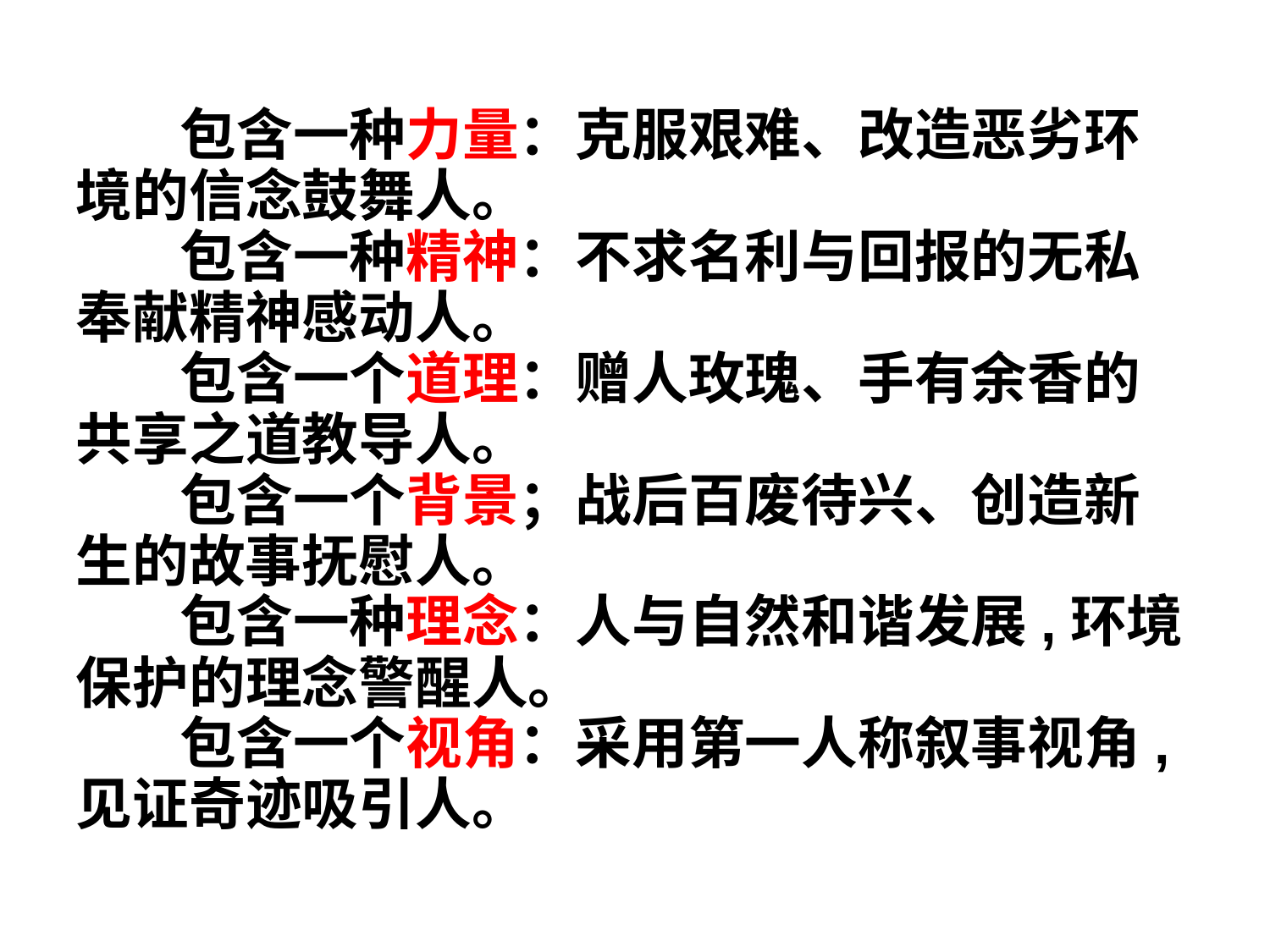

包含一种力量：克服艰难、改造恶劣环境的信念鼓舞人。
       包含一种精神：不求名利与回报的无私奉献精神感动人。
       包含一个道理：赠人玫瑰、手有余香的共享之道教导人。
       包含一个背景；战后百废待兴、创造新生的故事抚慰人。
       包含一种理念：人与自然和谐发展,环境保护的理念警醒人。
       包含一个视角：采用第一人称叙事视角,见证奇迹吸引人。